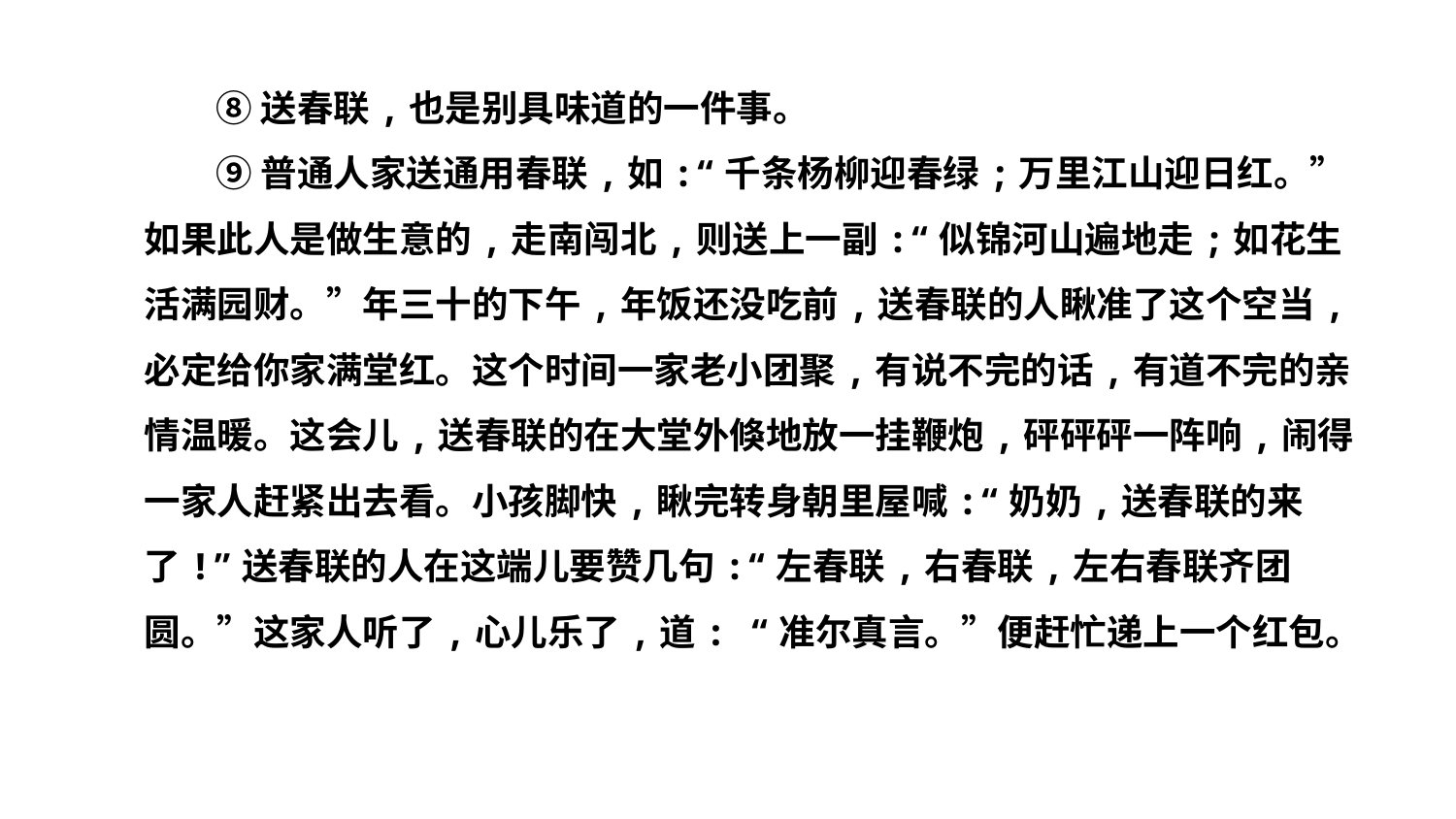

⑧送春联,也是别具味道的一件事。
⑨普通人家送通用春联,如:“千条杨柳迎春绿;万里江山迎日红。”如果此人是做生意的,走南闯北,则送上一副:“似锦河山遍地走;如花生活满园财。”年三十的下午,年饭还没吃前,送春联的人瞅准了这个空当,必定给你家满堂红。这个时间一家老小团聚,有说不完的话,有道不完的亲情温暖。这会儿,送春联的在大堂外倏地放一挂鞭炮,砰砰砰一阵响,闹得一家人赶紧出去看。小孩脚快,瞅完转身朝里屋喊:“奶奶,送春联的来了!”送春联的人在这端儿要赞几句:“左春联,右春联,左右春联齐团圆。”这家人听了,心儿乐了,道: “准尔真言。”便赶忙递上一个红包。